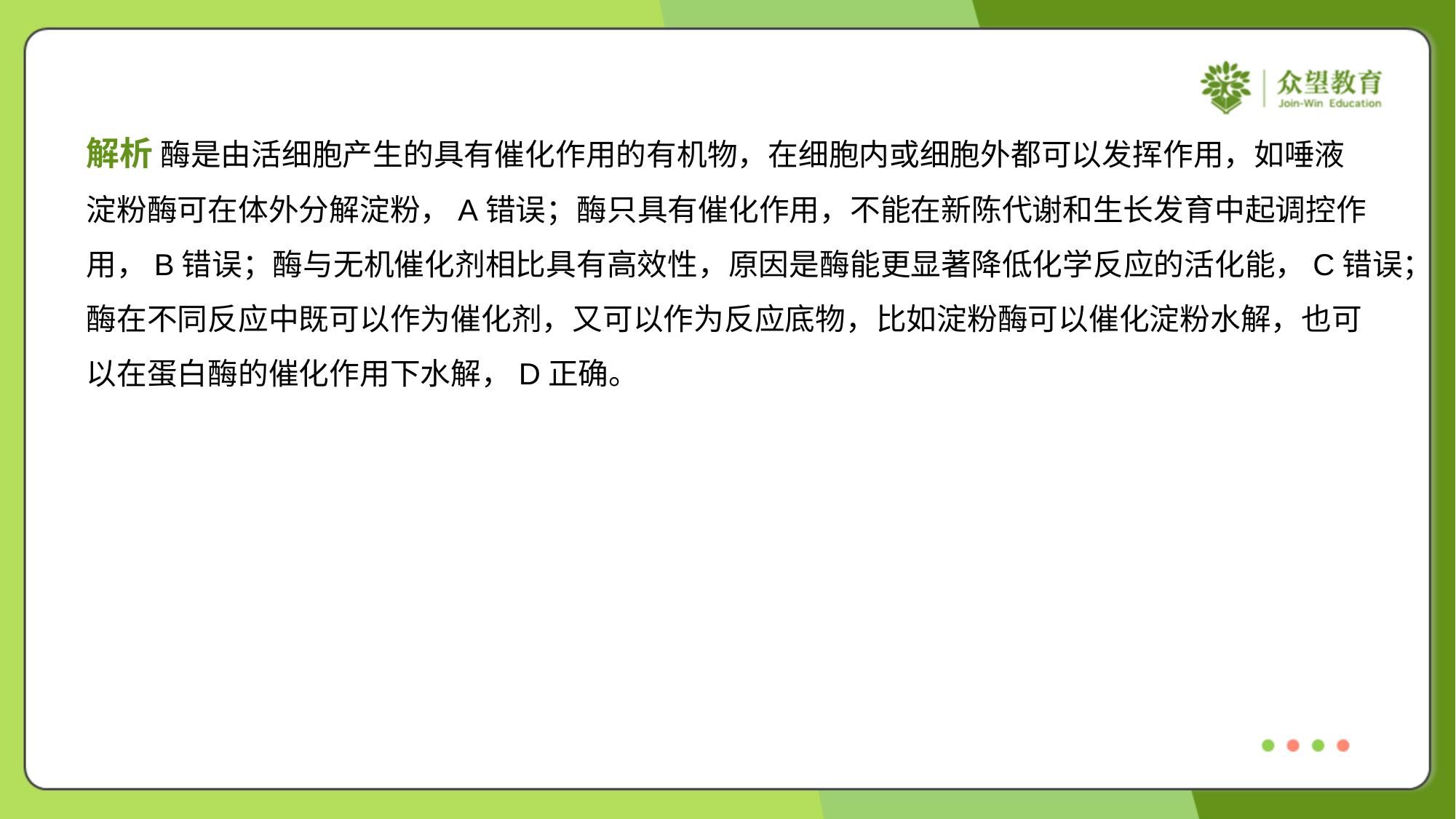

解析 酶是由活细胞产生的具有催化作用的有机物，在细胞内或细胞外都可以发挥作用，如唾液
淀粉酶可在体外分解淀粉，A错误；酶只具有催化作用，不能在新陈代谢和生长发育中起调控作
用，B错误；酶与无机催化剂相比具有高效性，原因是酶能更显著降低化学反应的活化能，C错误；
酶在不同反应中既可以作为催化剂，又可以作为反应底物，比如淀粉酶可以催化淀粉水解，也可
以在蛋白酶的催化作用下水解，D正确。